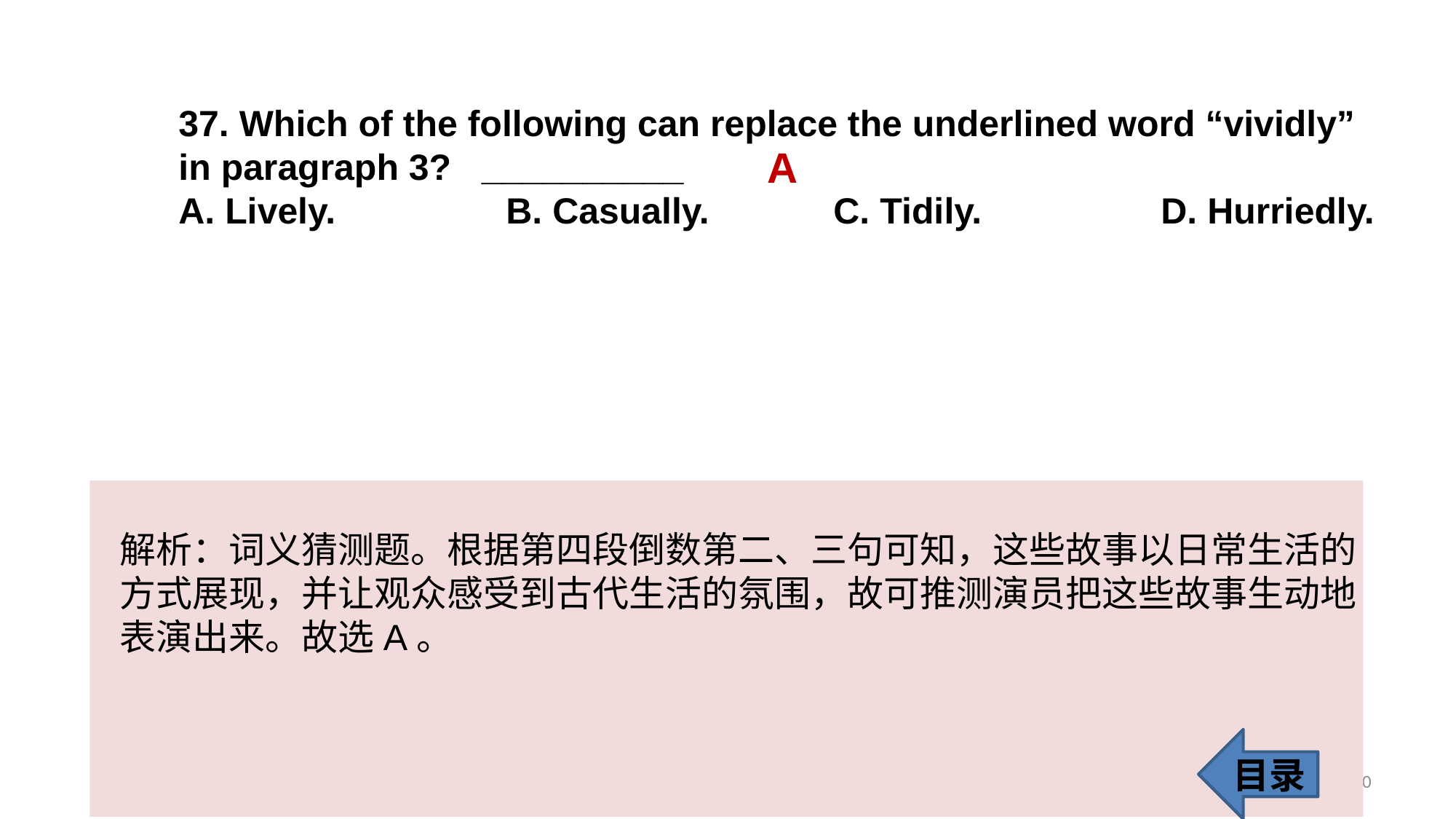

37. Which of the following can replace the underlined word “vividly” in paragraph 3?   __________
A. Lively. 		B. Casually. 		C. Tidily. 		D. Hurriedly.
A

解析：词义猜测题。根据第四段倒数第二、三句可知，这些故事以日常生活的
方式展现，并让观众感受到古代生活的氛围，故可推测演员把这些故事生动地表演出来。故选A。
目录
40